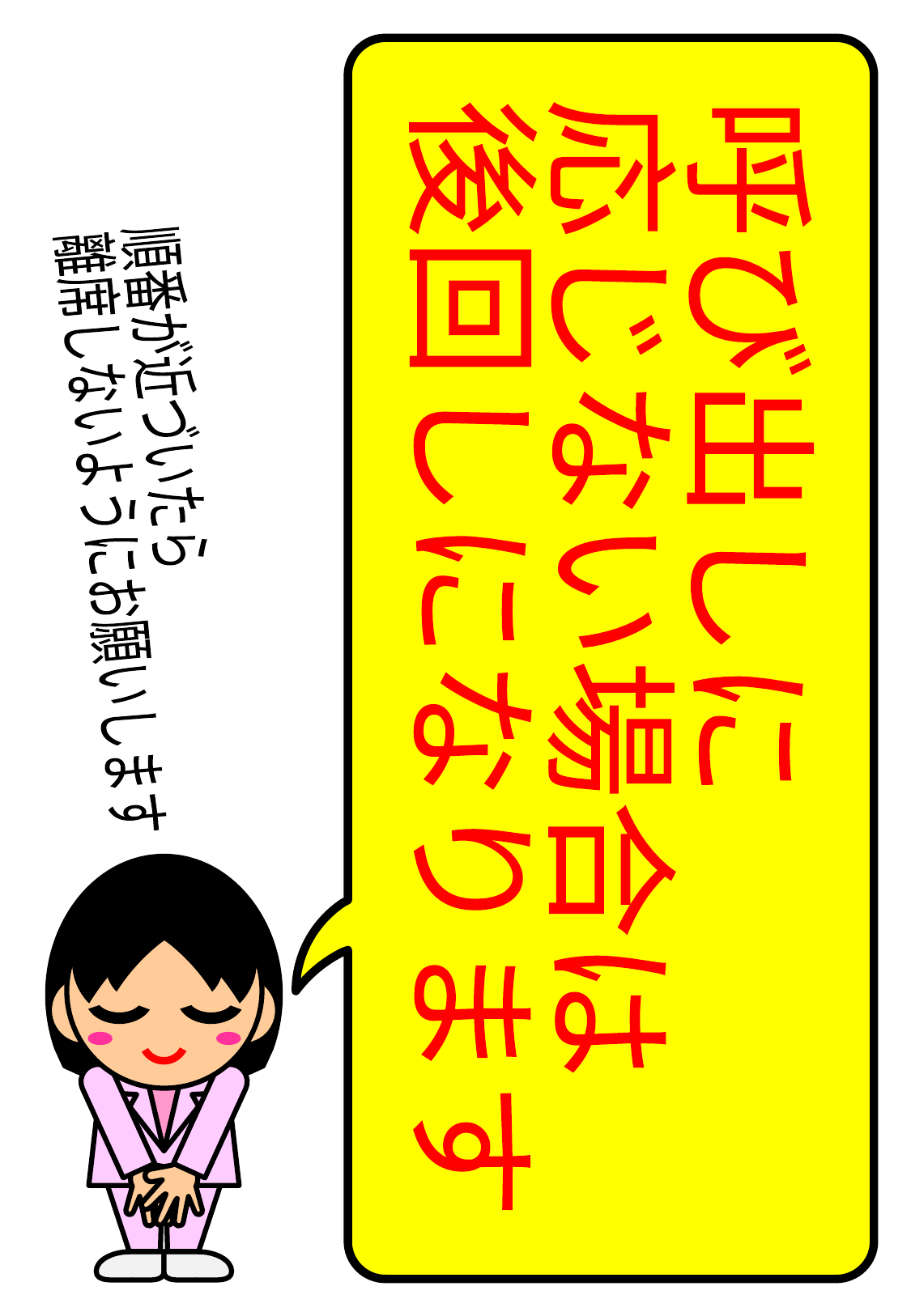

呼び出しに
応じない場合は
後回しになります
順番が近づいたら
離席しないようにお願いします